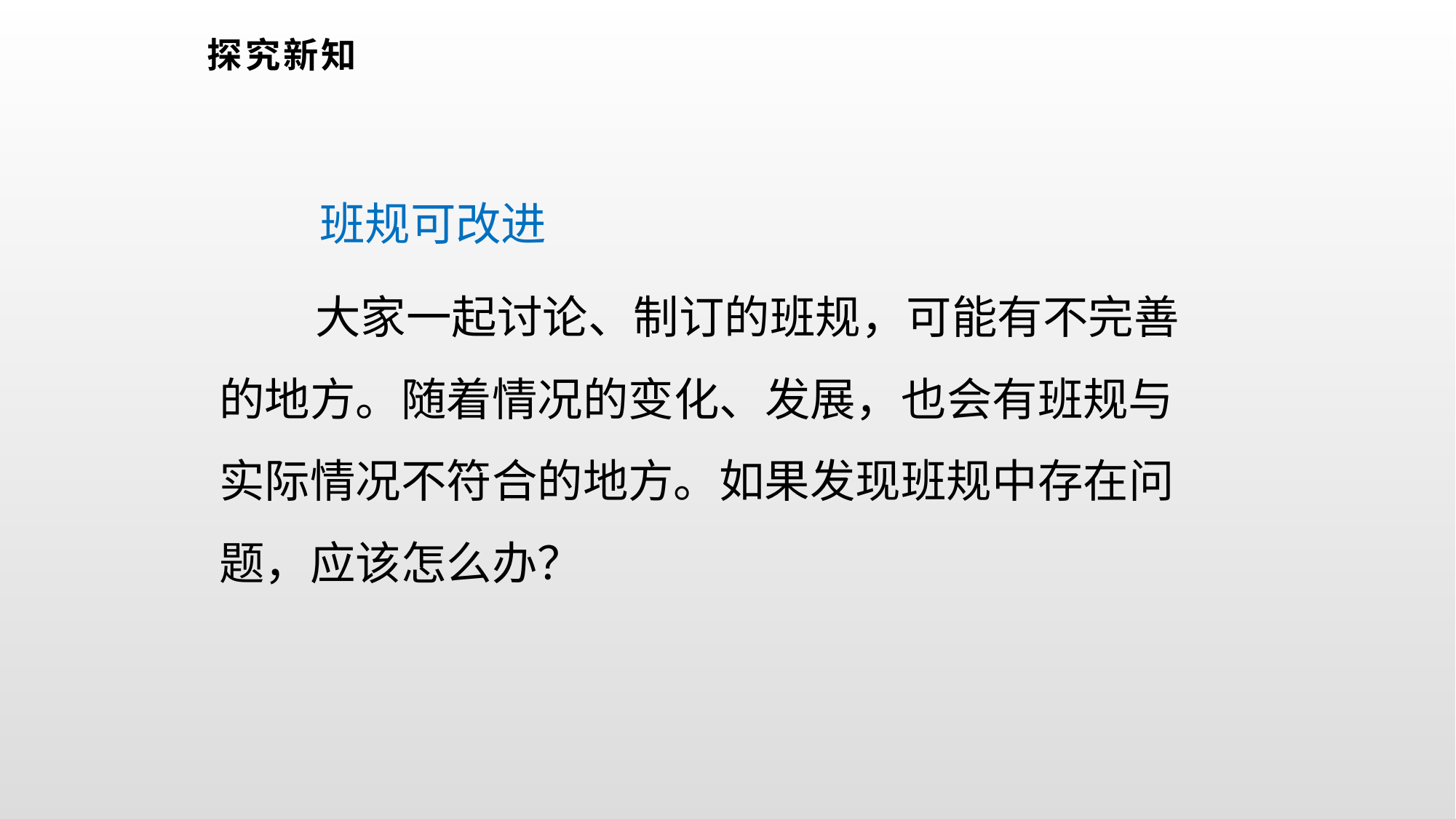

# 探究新知
班规可改进
大家一起讨论、制订的班规，可能有不完善的地方。随着情况的变化、发展，也会有班规与实际情况不符合的地方。如果发现班规中存在问题，应该怎么办？